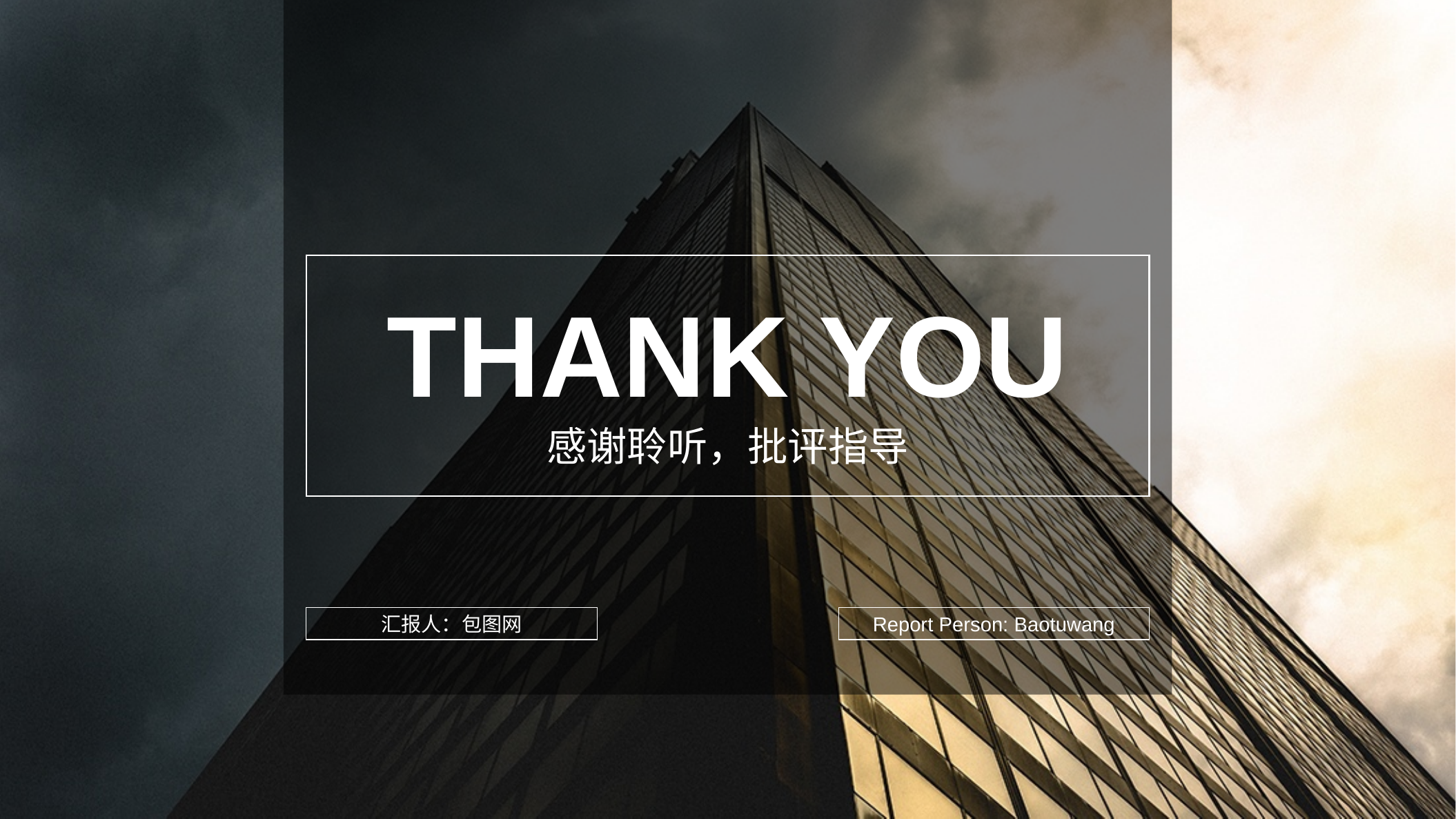

THANK YOU
感谢聆听，批评指导
汇报人：包图网
Report Person: Baotuwang